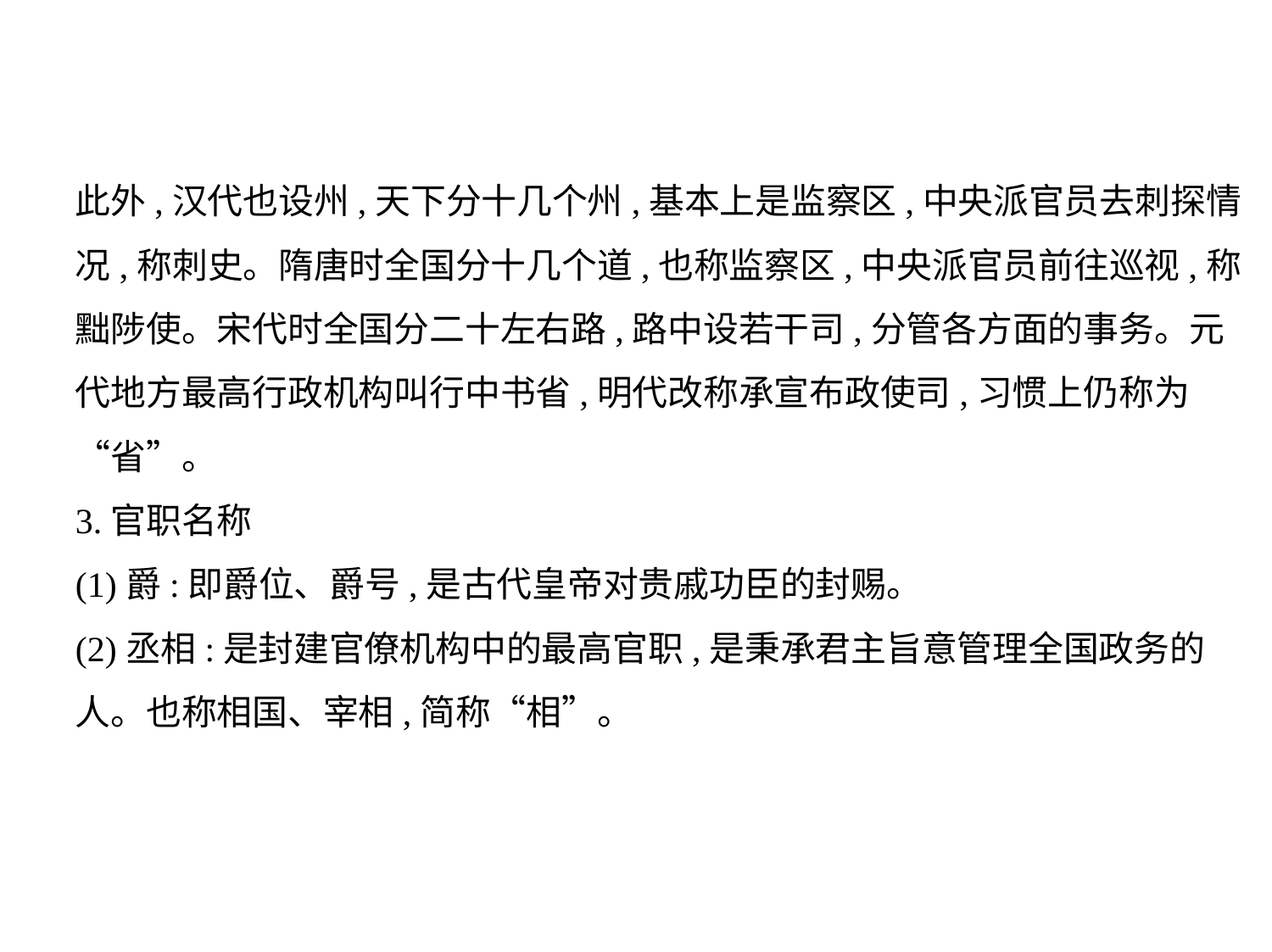

此外,汉代也设州,天下分十几个州,基本上是监察区,中央派官员去刺探情
况,称刺史。隋唐时全国分十几个道,也称监察区,中央派官员前往巡视,称
黜陟使。宋代时全国分二十左右路,路中设若干司,分管各方面的事务。元
代地方最高行政机构叫行中书省,明代改称承宣布政使司,习惯上仍称为
“省”。
3.官职名称
(1)爵:即爵位、爵号,是古代皇帝对贵戚功臣的封赐。
(2)丞相:是封建官僚机构中的最高官职,是秉承君主旨意管理全国政务的
人。也称相国、宰相,简称“相”。